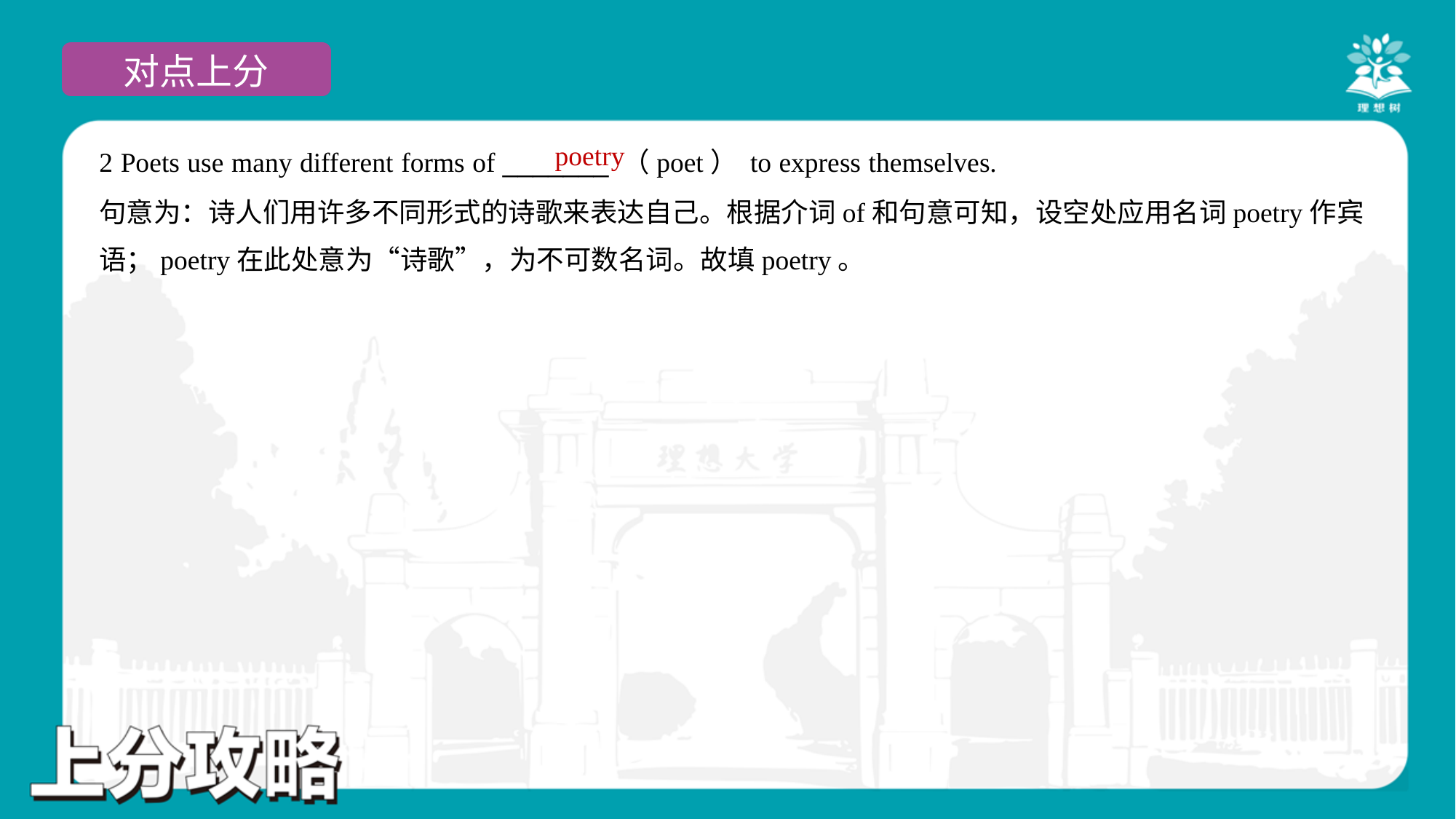

poetry
2 Poets use many different forms of _______ （poet） to express themselves.
句意为：诗人们用许多不同形式的诗歌来表达自己。根据介词of和句意可知，设空处应用名词poetry作宾
语；poetry在此处意为“诗歌”，为不可数名词。故填poetry。